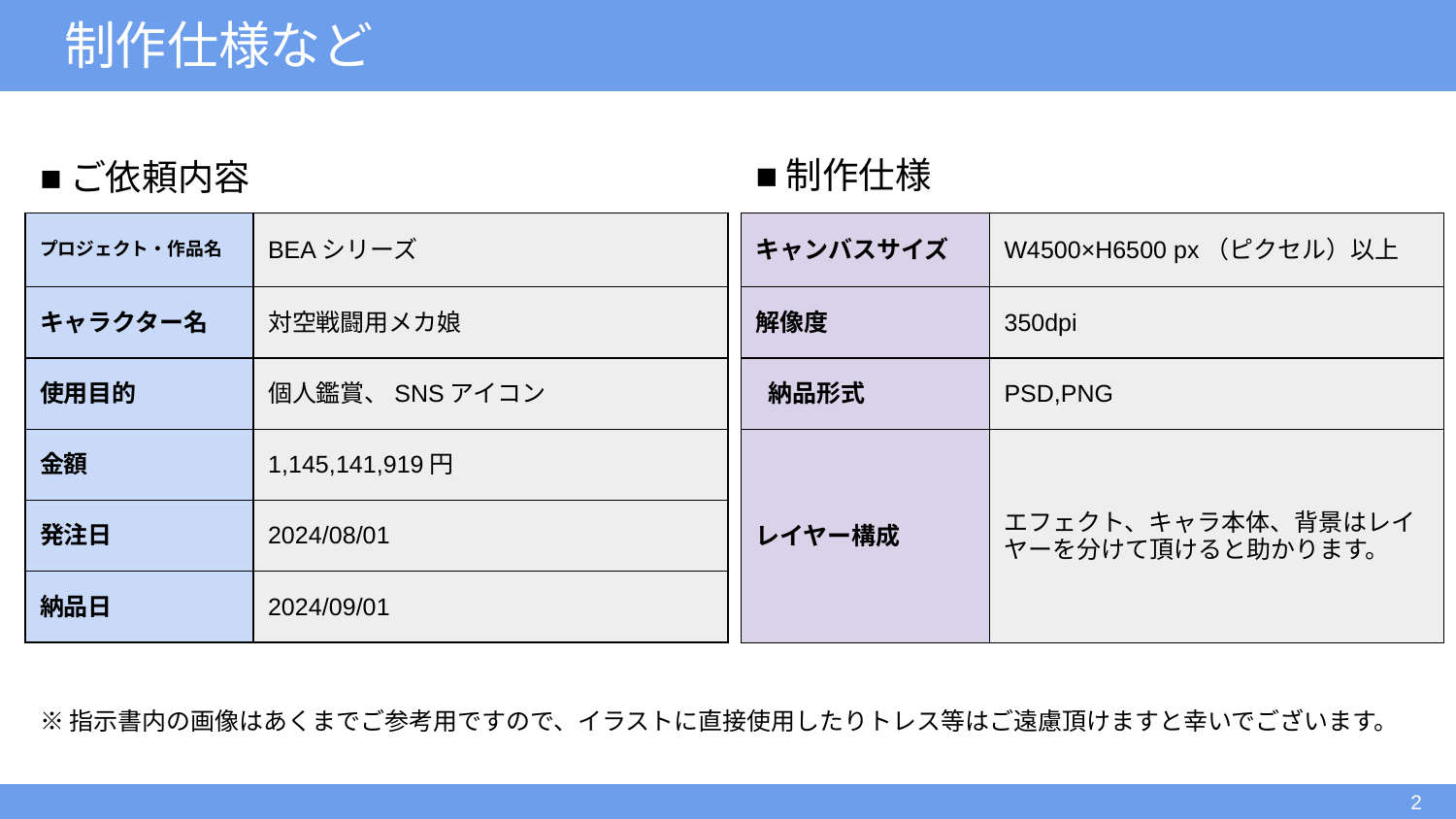

# 制作仕様など
■ご依頼内容
■制作仕様
| プロジェクト・作品名 | BEAシリーズ |
| --- | --- |
| キャラクター名 | 対空戦闘用メカ娘 |
| 使用目的 | 個人鑑賞、SNSアイコン |
| 金額 | 1,145,141,919円 |
| 発注日 | 2024/08/01 |
| 納品日 | 2024/09/01 |
| キャンバスサイズ | W4500×H6500 px（ピクセル）以上 |
| --- | --- |
| 解像度 | 350dpi |
| 納品形式 | PSD,PNG |
| レイヤー構成 | エフェクト、キャラ本体、背景はレイヤーを分けて頂けると助かります。 |
※指示書内の画像はあくまでご参考用ですので、イラストに直接使用したりトレス等はご遠慮頂けますと幸いでございます。
2